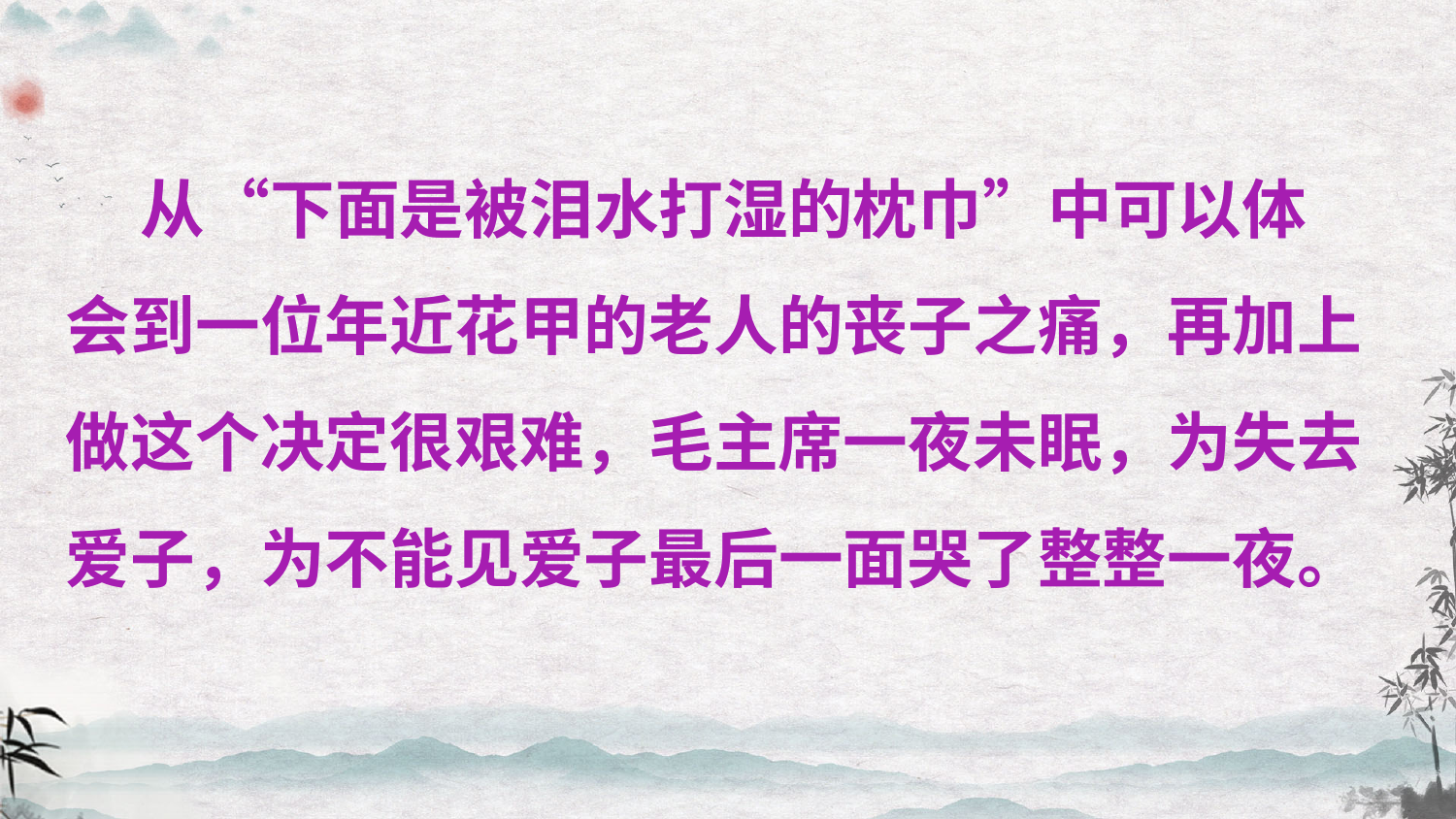

从“下面是被泪水打湿的枕巾”中可以体会到一位年近花甲的老人的丧子之痛，再加上做这个决定很艰难，毛主席一夜未眠，为失去爱子，为不能见爱子最后一面哭了整整一夜。